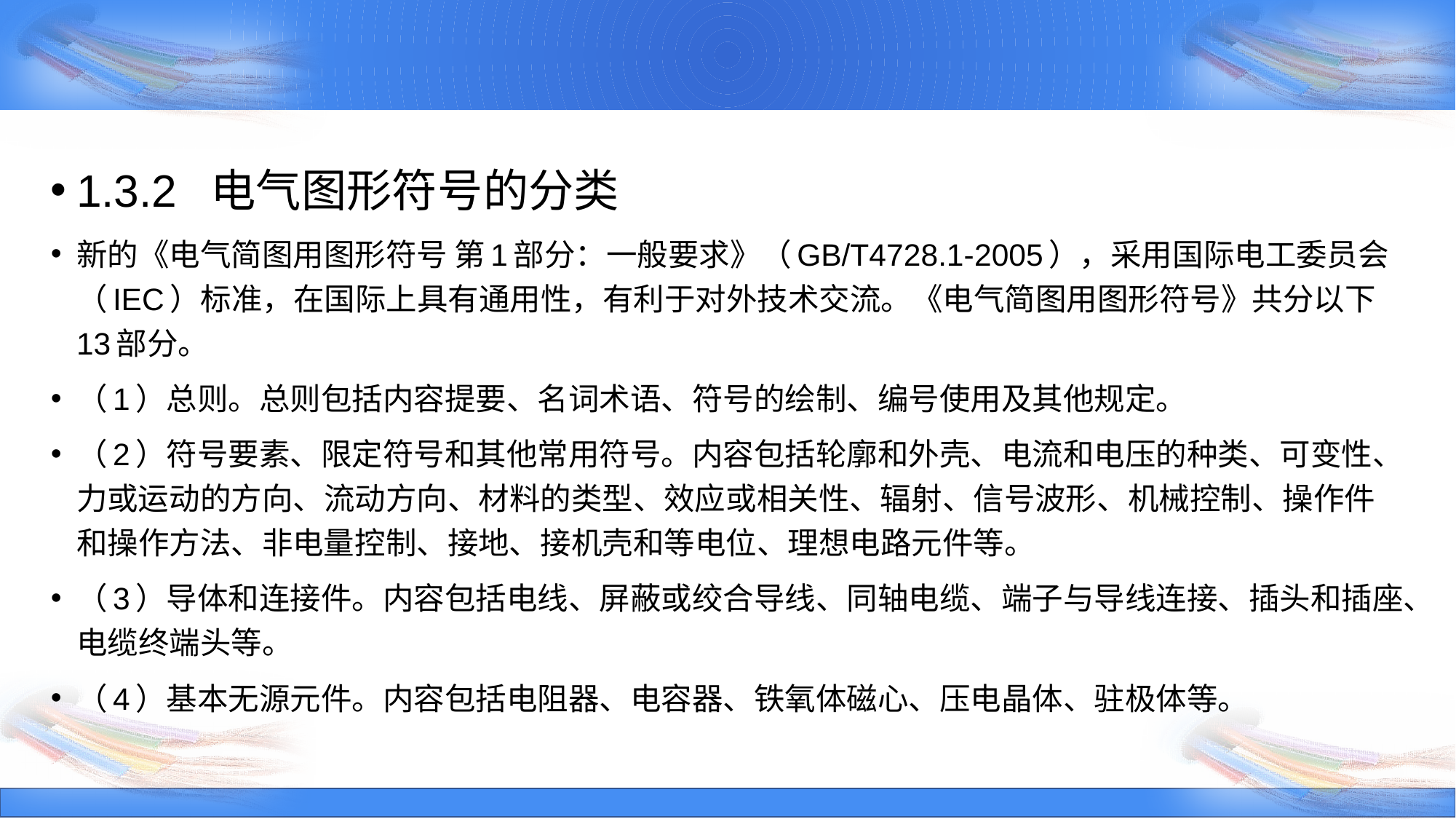

1.3.2  电气图形符号的分类
新的《电气简图用图形符号 第1部分：一般要求》（GB/T4728.1-2005），采用国际电工委员会（IEC）标准，在国际上具有通用性，有利于对外技术交流。《电气简图用图形符号》共分以下13部分。
（1）总则。总则包括内容提要、名词术语、符号的绘制、编号使用及其他规定。
（2）符号要素、限定符号和其他常用符号。内容包括轮廓和外壳、电流和电压的种类、可变性、力或运动的方向、流动方向、材料的类型、效应或相关性、辐射、信号波形、机械控制、操作件和操作方法、非电量控制、接地、接机壳和等电位、理想电路元件等。
（3）导体和连接件。内容包括电线、屏蔽或绞合导线、同轴电缆、端子与导线连接、插头和插座、电缆终端头等。
（4）基本无源元件。内容包括电阻器、电容器、铁氧体磁心、压电晶体、驻极体等。